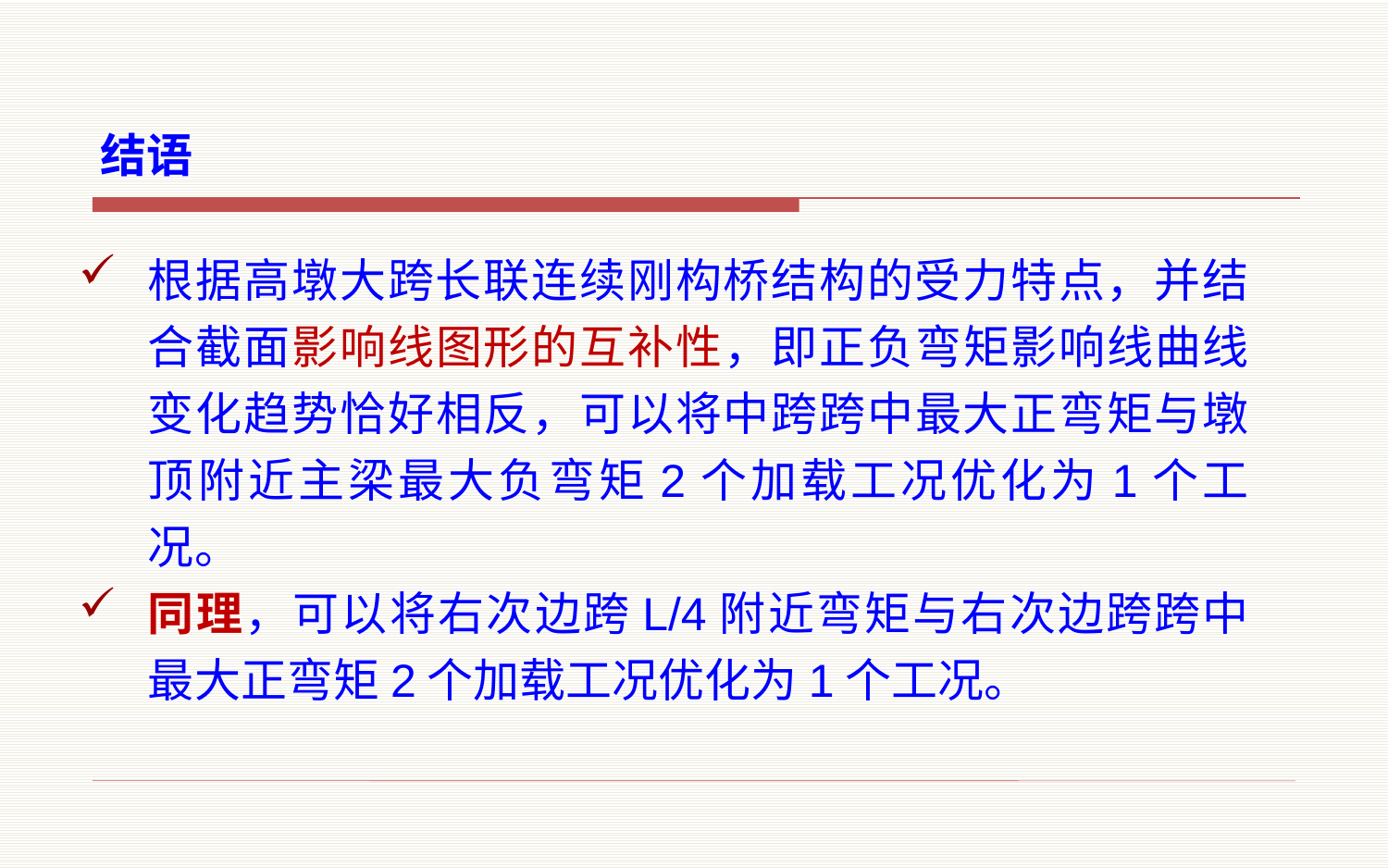

结语
根据高墩大跨长联连续刚构桥结构的受力特点，并结合截面影响线图形的互补性，即正负弯矩影响线曲线变化趋势恰好相反，可以将中跨跨中最大正弯矩与墩顶附近主梁最大负弯矩2个加载工况优化为1个工况。
同理，可以将右次边跨L/4附近弯矩与右次边跨跨中最大正弯矩2个加载工况优化为1个工况。